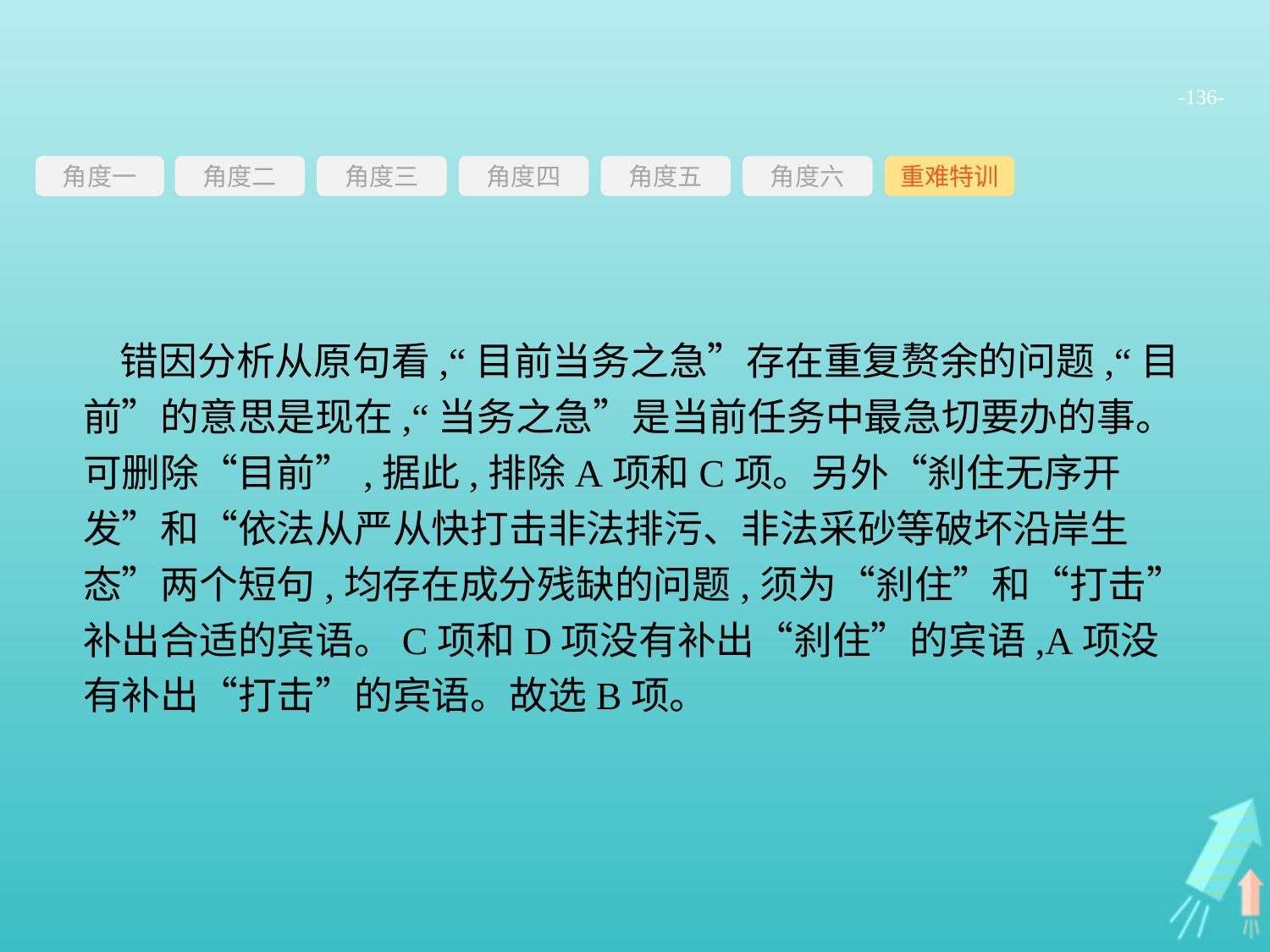

-136-
角度三
角度四
角度五
角度六
重难特训
角度二
角度一
错因分析从原句看,“目前当务之急”存在重复赘余的问题,“目前”的意思是现在,“当务之急”是当前任务中最急切要办的事。可删除“目前”,据此,排除A项和C项。另外“刹住无序开发”和“依法从严从快打击非法排污、非法采砂等破坏沿岸生态”两个短句,均存在成分残缺的问题,须为“刹住”和“打击”补出合适的宾语。C项和D项没有补出“刹住”的宾语,A项没有补出“打击”的宾语。故选B项。